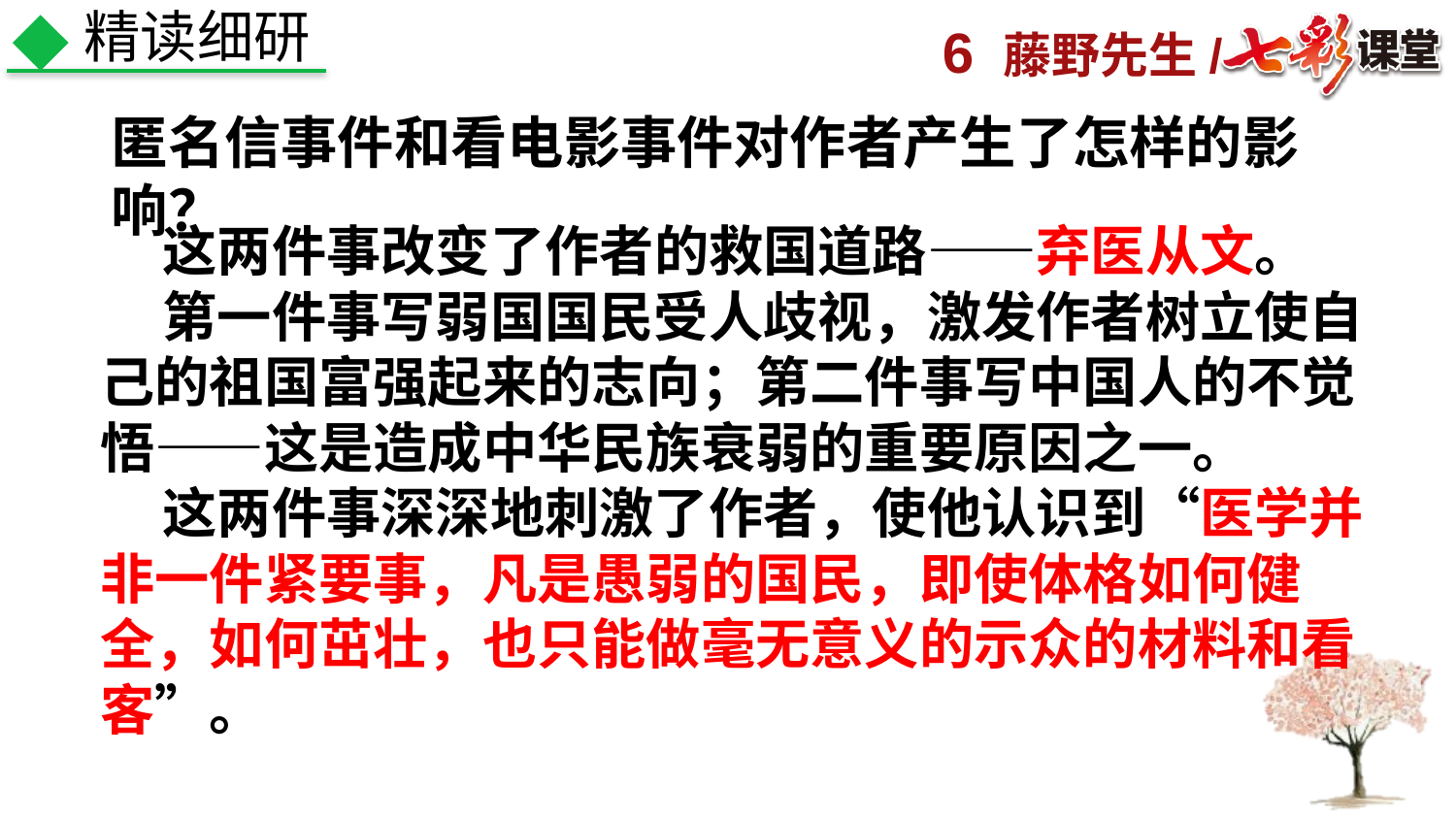

精读细研

匿名信事件和看电影事件对作者产生了怎样的影响？
    这两件事改变了作者的救国道路——弃医从文。
    第一件事写弱国国民受人歧视，激发作者树立使自己的祖国富强起来的志向；第二件事写中国人的不觉悟——这是造成中华民族衰弱的重要原因之一。
    这两件事深深地刺激了作者，使他认识到“医学并非一件紧要事，凡是愚弱的国民，即使体格如何健全，如何茁壮，也只能做毫无意义的示众的材料和看客”。